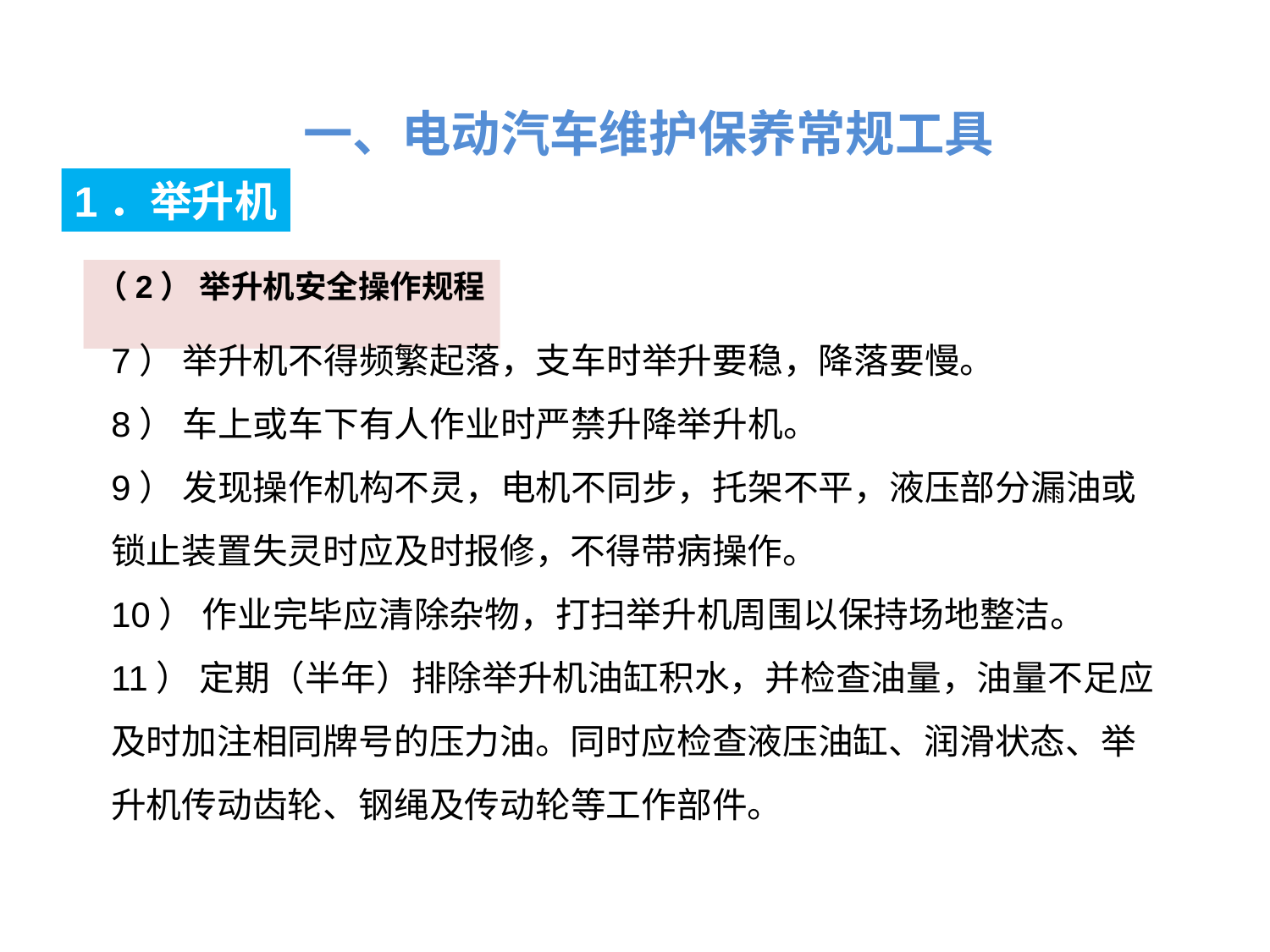

一、电动汽车维护保养常规工具
1．举升机
（2） 举升机安全操作规程
7） 举升机不得频繁起落，支车时举升要稳，降落要慢。
8） 车上或车下有人作业时严禁升降举升机。
9） 发现操作机构不灵，电机不同步，托架不平，液压部分漏油或锁止装置失灵时应及时报修，不得带病操作。
10） 作业完毕应清除杂物，打扫举升机周围以保持场地整洁。
11） 定期（半年）排除举升机油缸积水，并检查油量，油量不足应及时加注相同牌号的压力油。同时应检查液压油缸、润滑状态、举升机传动齿轮、钢绳及传动轮等工作部件。